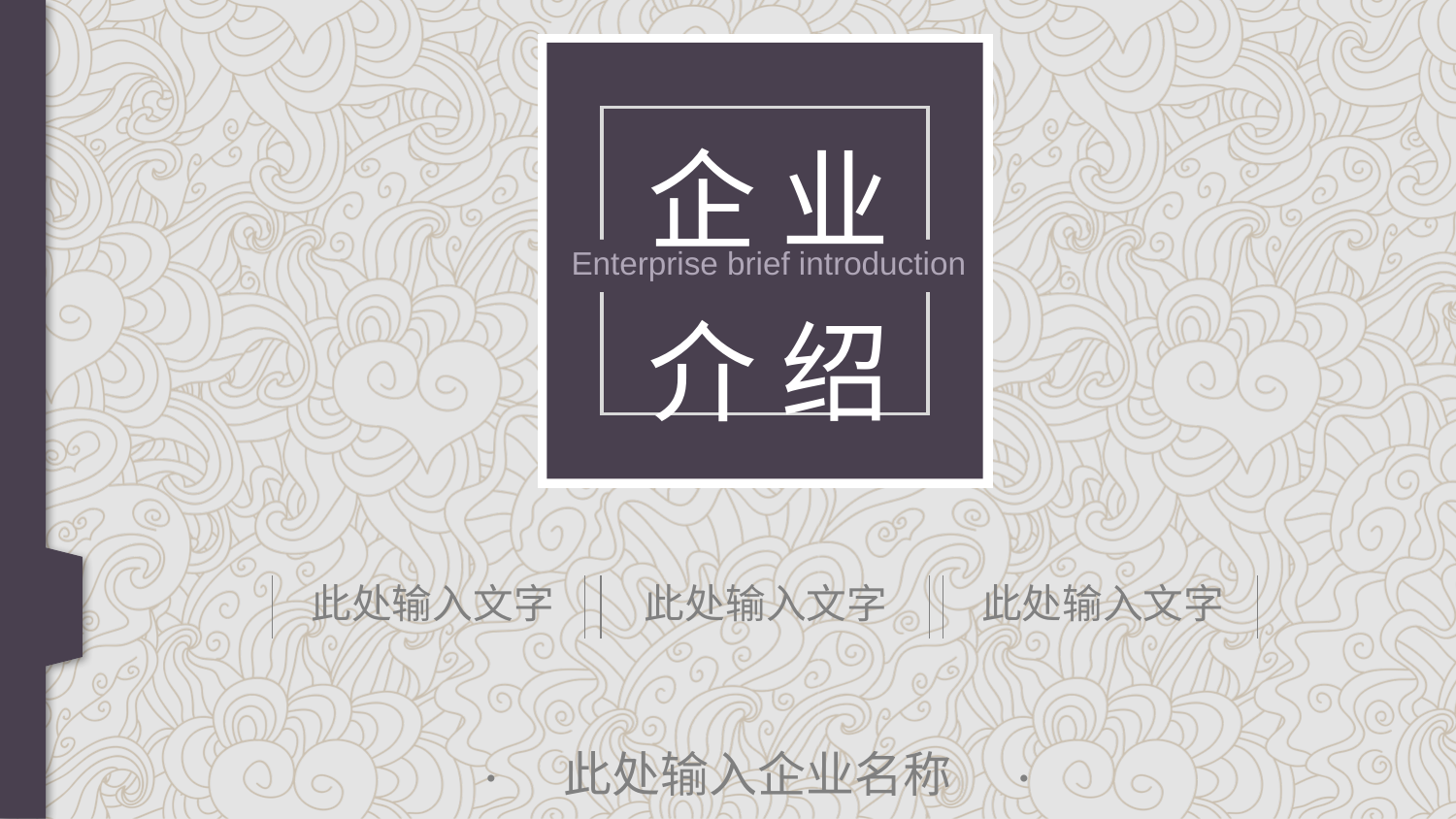

企 业

介 绍
Enterprise brief introduction

此处输入文字
此处输入文字
此处输入文字
·     此处输入企业名称     ·